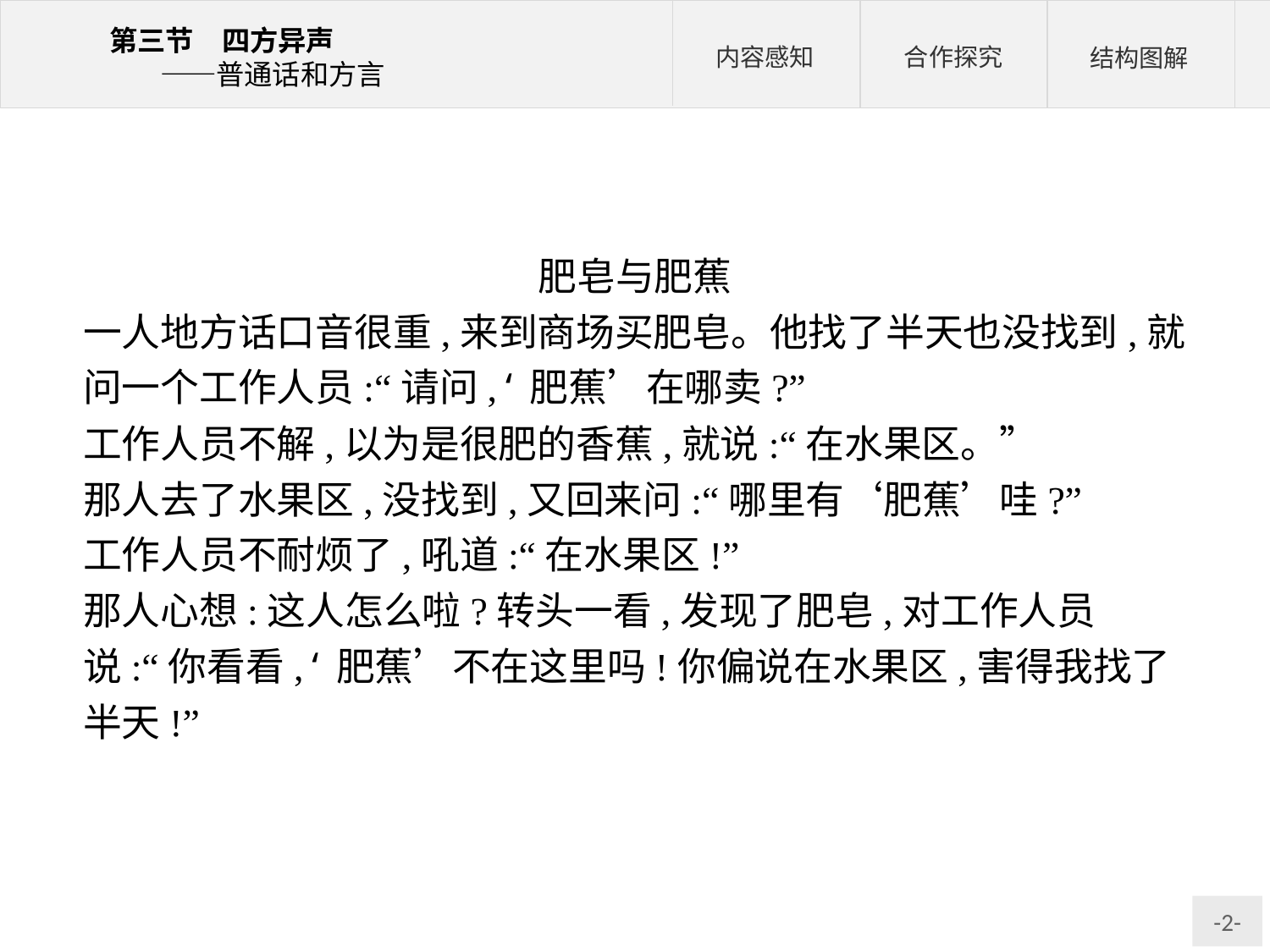

肥皂与肥蕉
一人地方话口音很重,来到商场买肥皂。他找了半天也没找到,就问一个工作人员:“请问,‘肥蕉’在哪卖?”
工作人员不解,以为是很肥的香蕉,就说:“在水果区。”
那人去了水果区,没找到,又回来问:“哪里有‘肥蕉’哇?”
工作人员不耐烦了,吼道:“在水果区!”
那人心想:这人怎么啦?转头一看,发现了肥皂,对工作人员说:“你看看,‘肥蕉’不在这里吗!你偏说在水果区,害得我找了半天!”